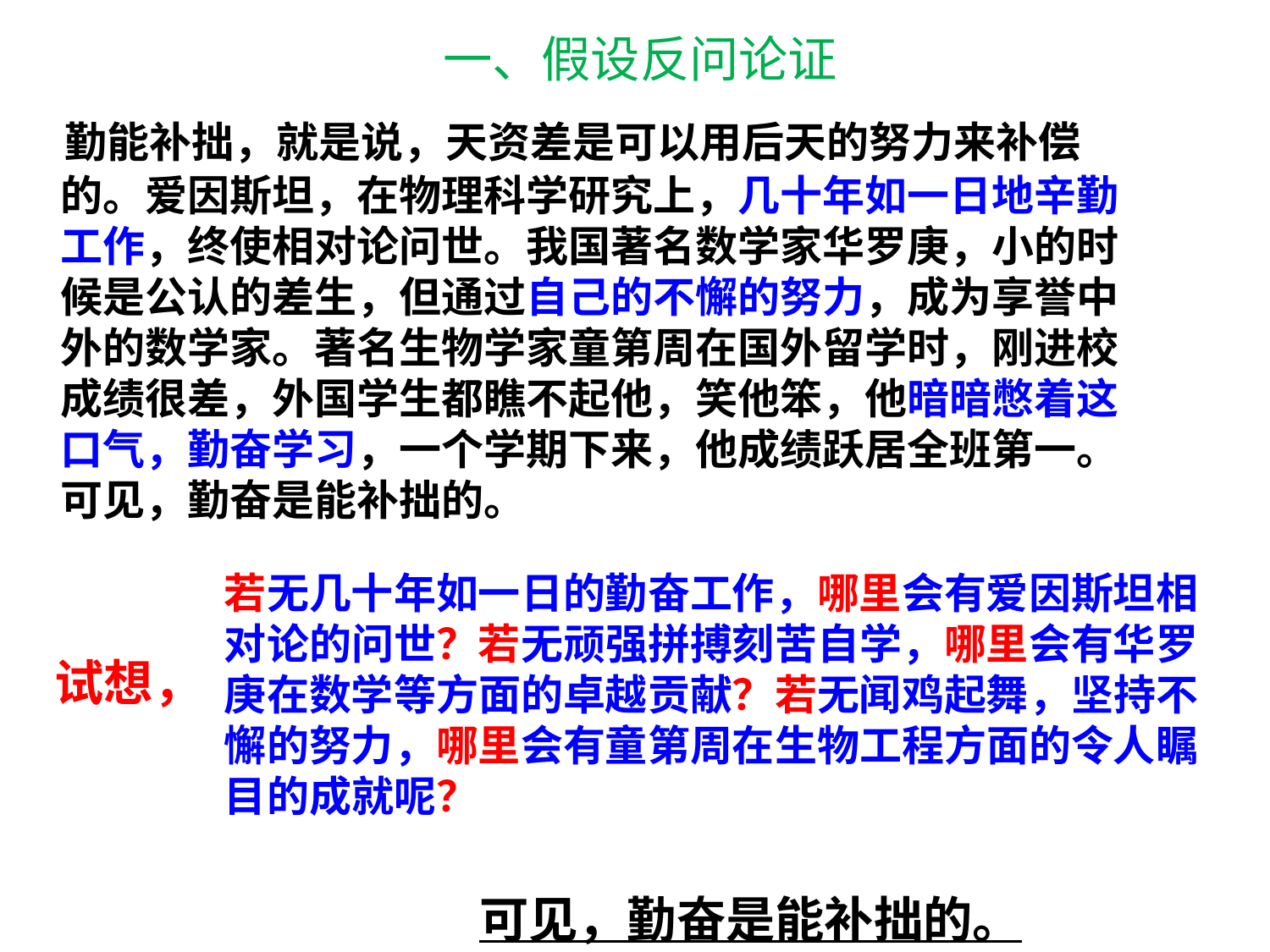

# 一、假设反问论证
   勤能补拙，就是说，天资差是可以用后天的努力来补偿的。爱因斯坦，在物理科学研究上，几十年如一日地辛勤工作，终使相对论问世。我国著名数学家华罗庚，小的时候是公认的差生，但通过自己的不懈的努力，成为享誉中外的数学家。著名生物学家童第周在国外留学时，刚进校成绩很差，外国学生都瞧不起他，笑他笨，他暗暗憋着这口气，勤奋学习，一个学期下来，他成绩跃居全班第一。可见，勤奋是能补拙的。
若无几十年如一日的勤奋工作，哪里会有爱因斯坦相对论的问世？若无顽强拼搏刻苦自学，哪里会有华罗庚在数学等方面的卓越贡献？若无闻鸡起舞，坚持不懈的努力，哪里会有童第周在生物工程方面的令人瞩目的成就呢？
试想，

                              可见，勤奋是能补拙的。